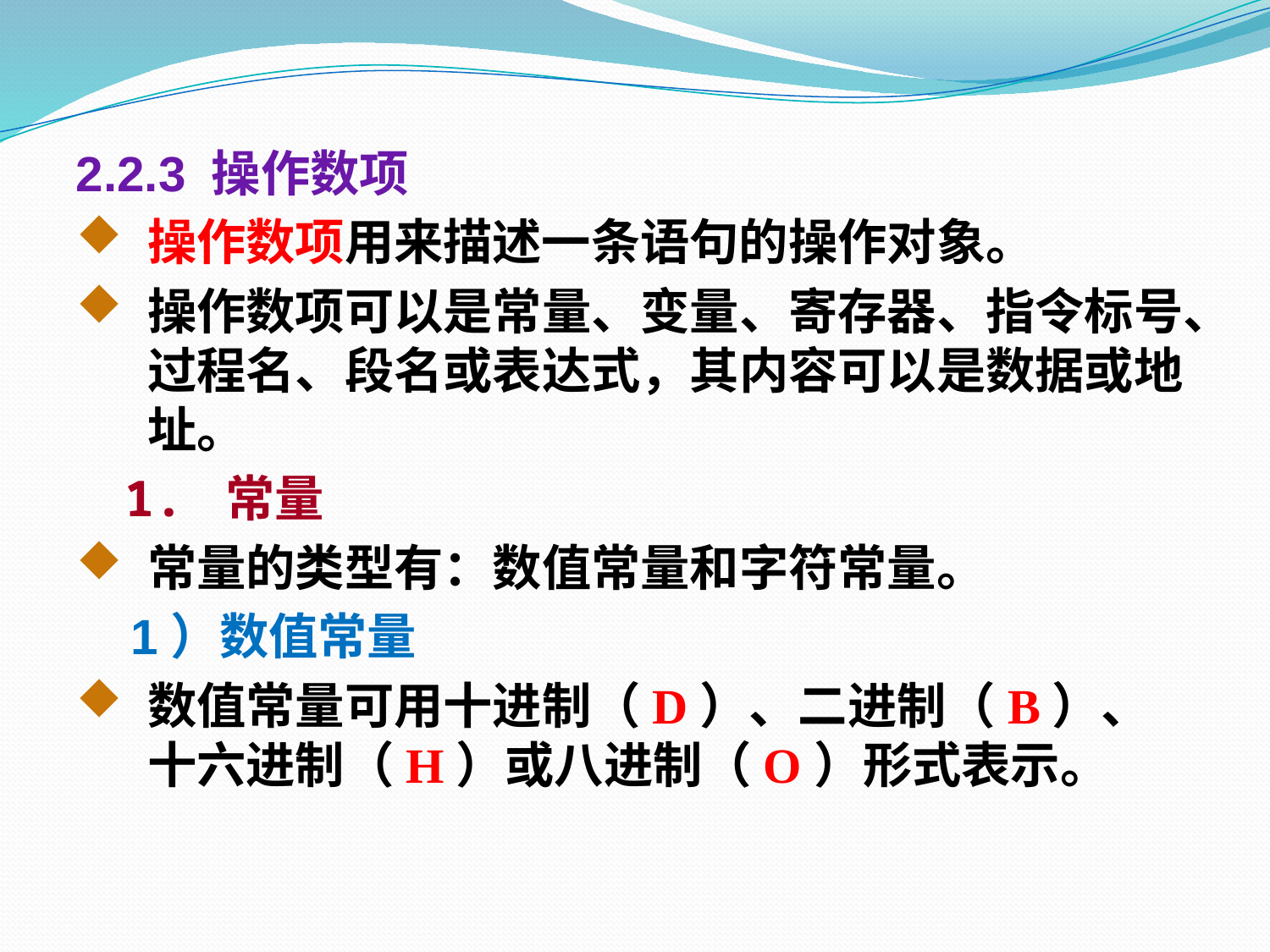

2.2.3 操作数项
操作数项用来描述一条语句的操作对象。
操作数项可以是常量、变量、寄存器、指令标号、过程名、段名或表达式，其内容可以是数据或地址。
    1. 常量
常量的类型有：数值常量和字符常量。
    1）数值常量
数值常量可用十进制（D）、二进制（B）、十六进制（H）或八进制（O）形式表示。